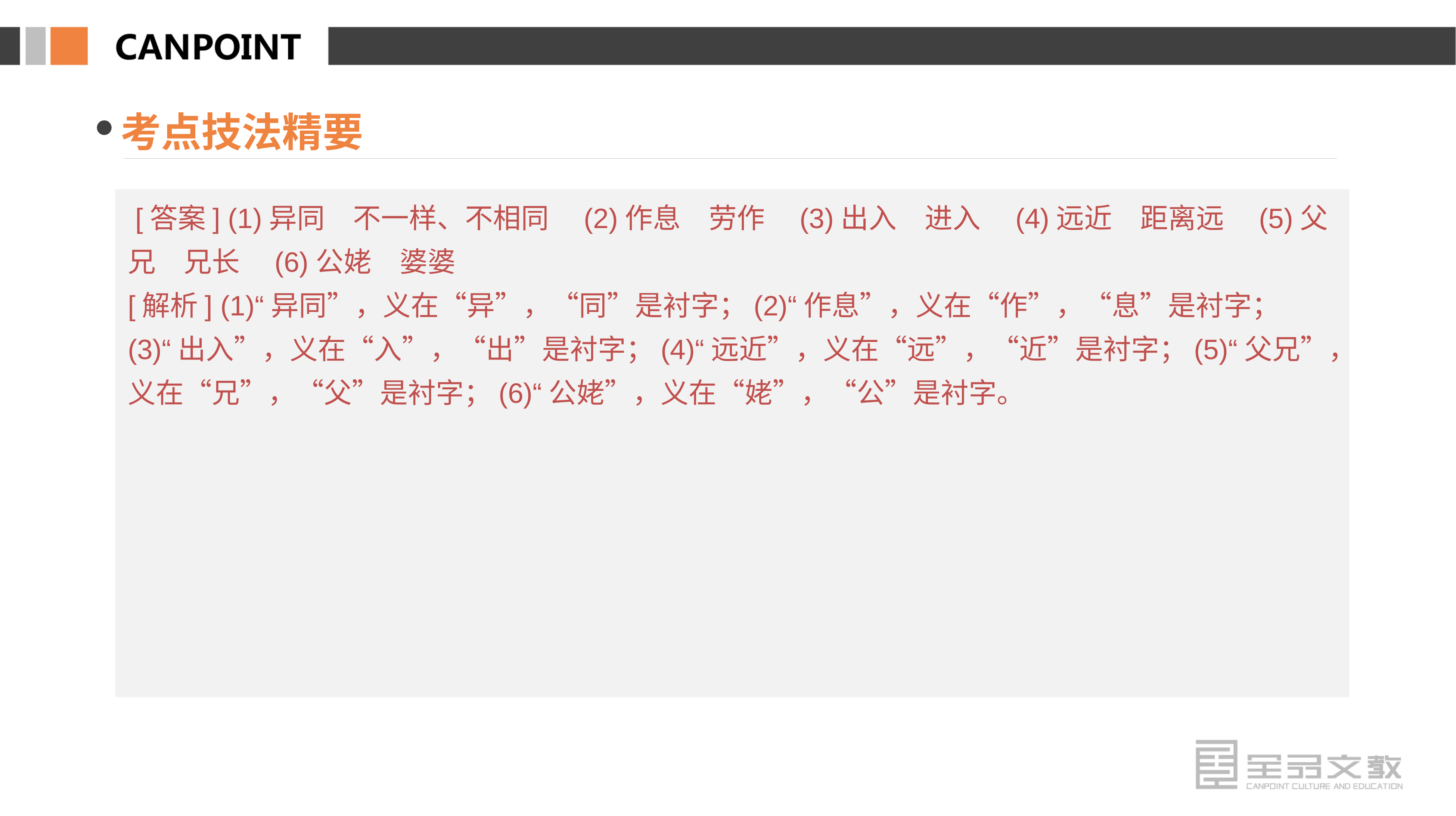

考点技法精要

 [答案] (1)异同　不一样、不相同　(2)作息　劳作　(3)出入　进入　(4)远近　距离远　(5)父兄　兄长　(6)公姥　婆婆
[解析] (1)“异同”，义在“异”，“同”是衬字；(2)“作息”，义在“作”，“息”是衬字；(3)“出入”，义在“入”，“出”是衬字；(4)“远近”，义在“远”，“近”是衬字；(5)“父兄”，义在“兄”，“父”是衬字；(6)“公姥”，义在“姥”，“公”是衬字。